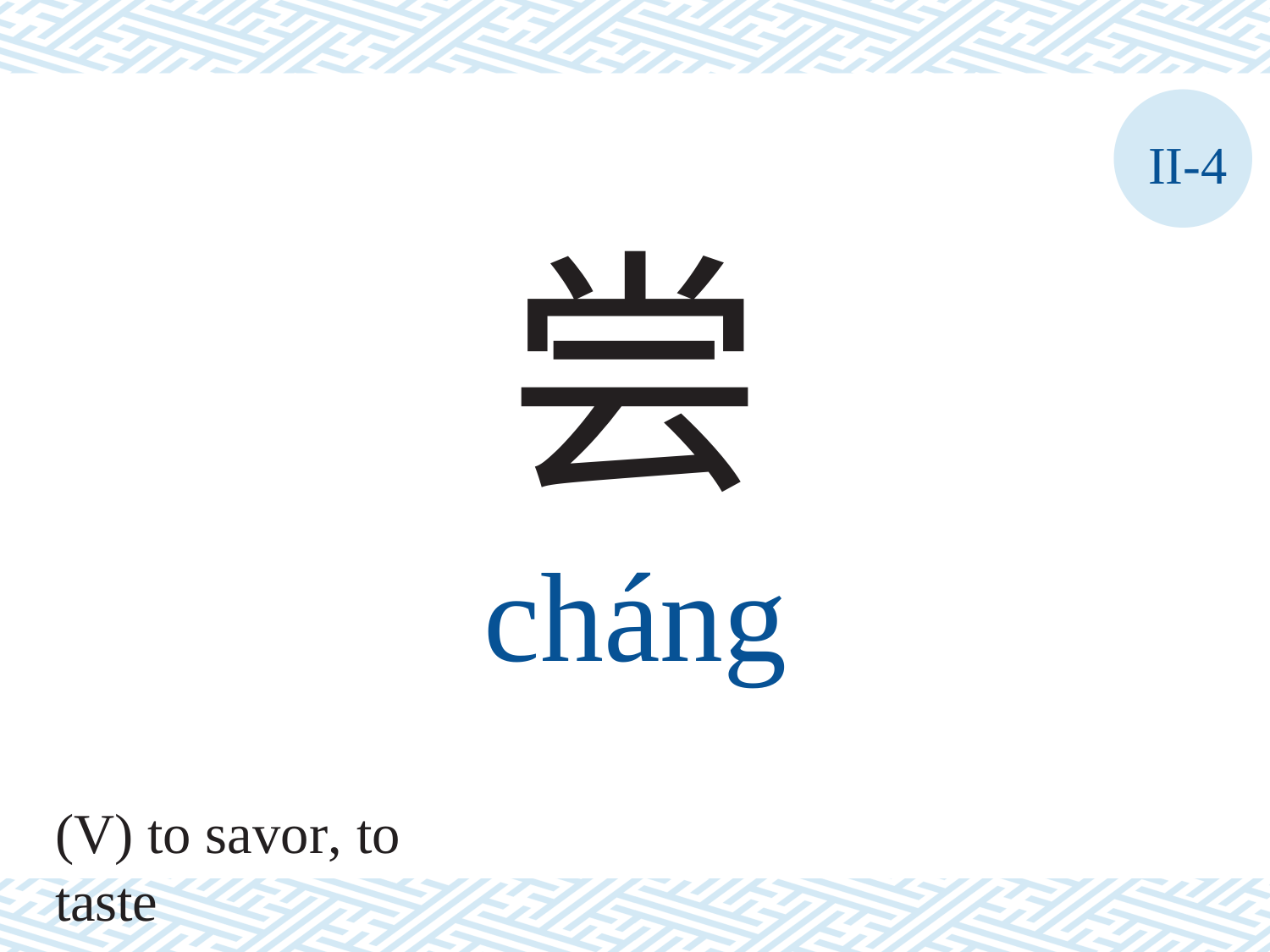

II-4
尝
cháng
(V) to savor, to taste